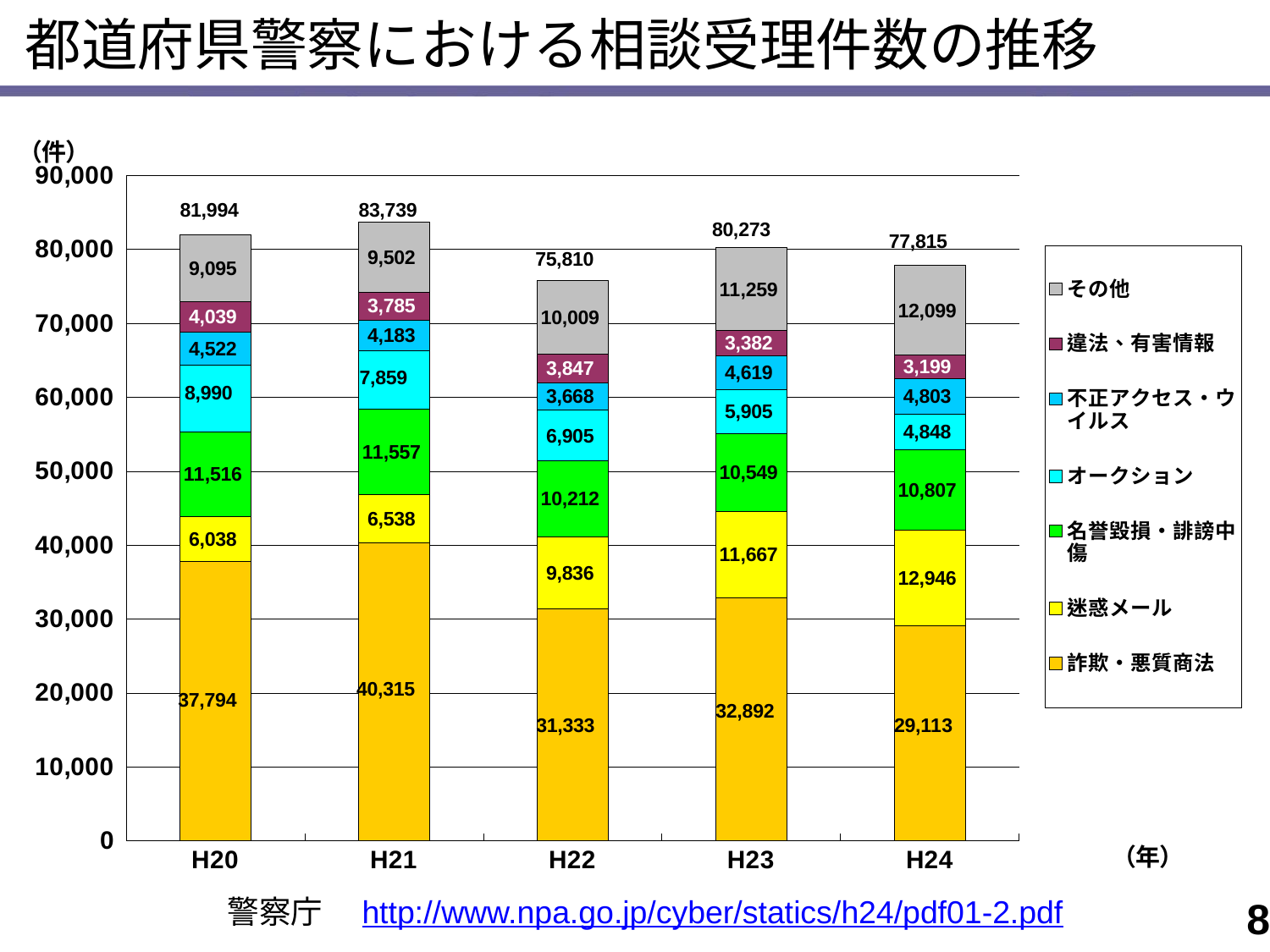

都道府県警察における相談受理件数の推移

### Chart

| Category | 詐欺・悪質商法 | 迷惑メール | 名誉毀損・誹謗中傷 | オークション | 不正アクセス・ウイルス | 違法、有害情報 | その他 | 合計 |
|---|---|---|---|---|---|---|---|---|
| H20 | 37794.0 | 6038.0 | 11516.0 | 8990.0 | 4522.0 | 4039.0 | 9095.0 | 81994.0 |
| H21 | 40315.0 | 6538.0 | 11557.0 | 7859.0 | 4183.0 | 3785.0 | 9502.0 | 83739.0 |
| H22 | 31333.0 | 9836.0 | 10212.0 | 6905.0 | 3668.0 | 3847.0 | 10009.0 | 75810.0 |
| H23 | 32892.0 | 11667.0 | 10549.0 | 5905.0 | 4619.0 | 3382.0 | 11259.0 | 80273.0 |
| H24 | 29113.0 | 12946.0 | 10807.0 | 4848.0 | 4803.0 | 3199.0 | 12099.0 | 77815.0 |
警察庁　http://www.npa.go.jp/cyber/statics/h24/pdf01-2.pdf
8